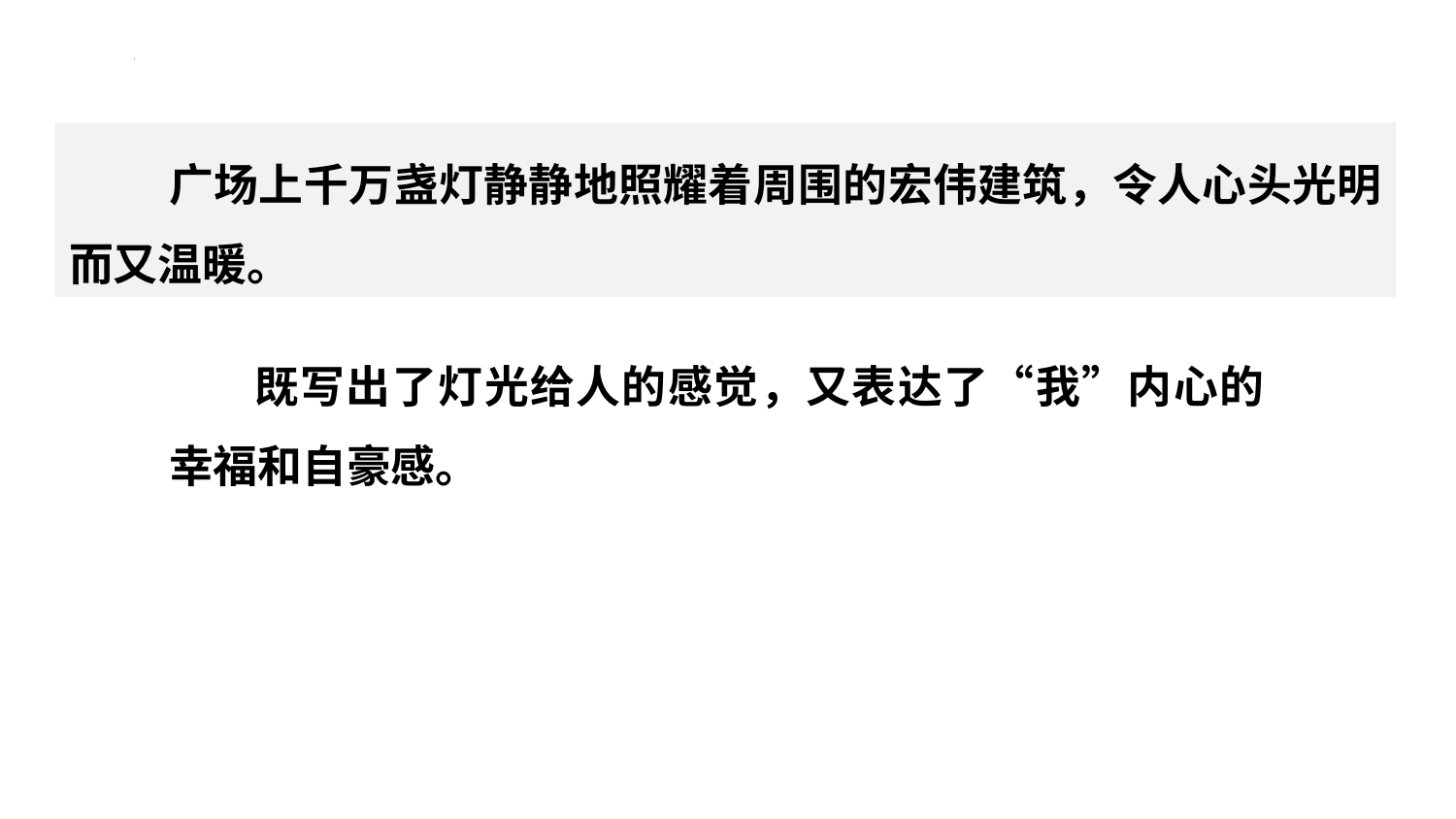

品读释疑
广场上千万盏灯静静地照耀着周围的宏伟建筑，令人心头光明而又温暖。
既写出了灯光给人的感觉，又表达了“我”内心的幸福和自豪感。